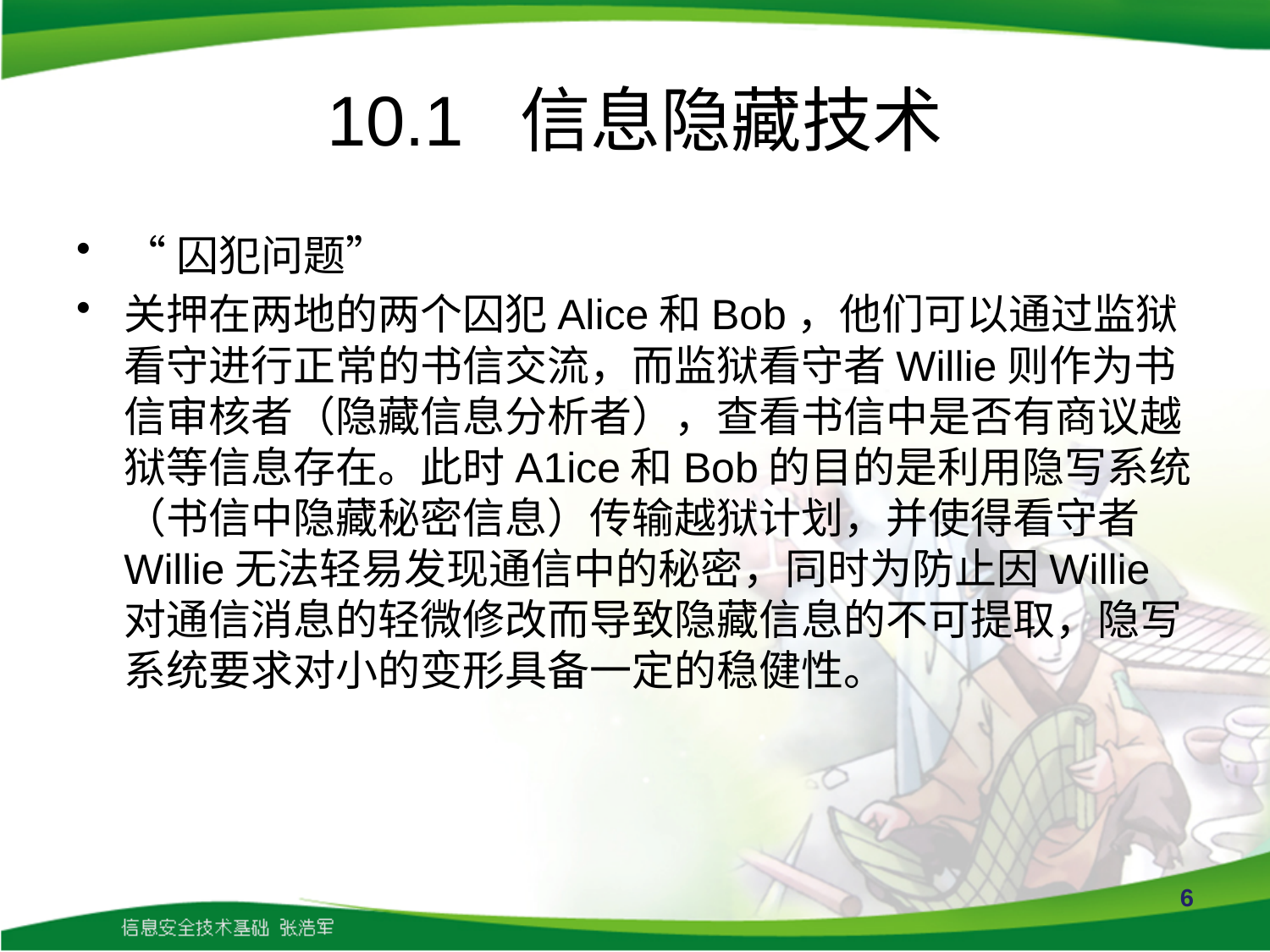

# 10.1  信息隐藏技术
“囚犯问题”
关押在两地的两个囚犯Alice和Bob，他们可以通过监狱看守进行正常的书信交流，而监狱看守者Willie则作为书信审核者（隐藏信息分析者），查看书信中是否有商议越狱等信息存在。此时A1ice和Bob的目的是利用隐写系统（书信中隐藏秘密信息）传输越狱计划，并使得看守者Willie无法轻易发现通信中的秘密，同时为防止因Willie对通信消息的轻微修改而导致隐藏信息的不可提取，隐写系统要求对小的变形具备一定的稳健性。
6